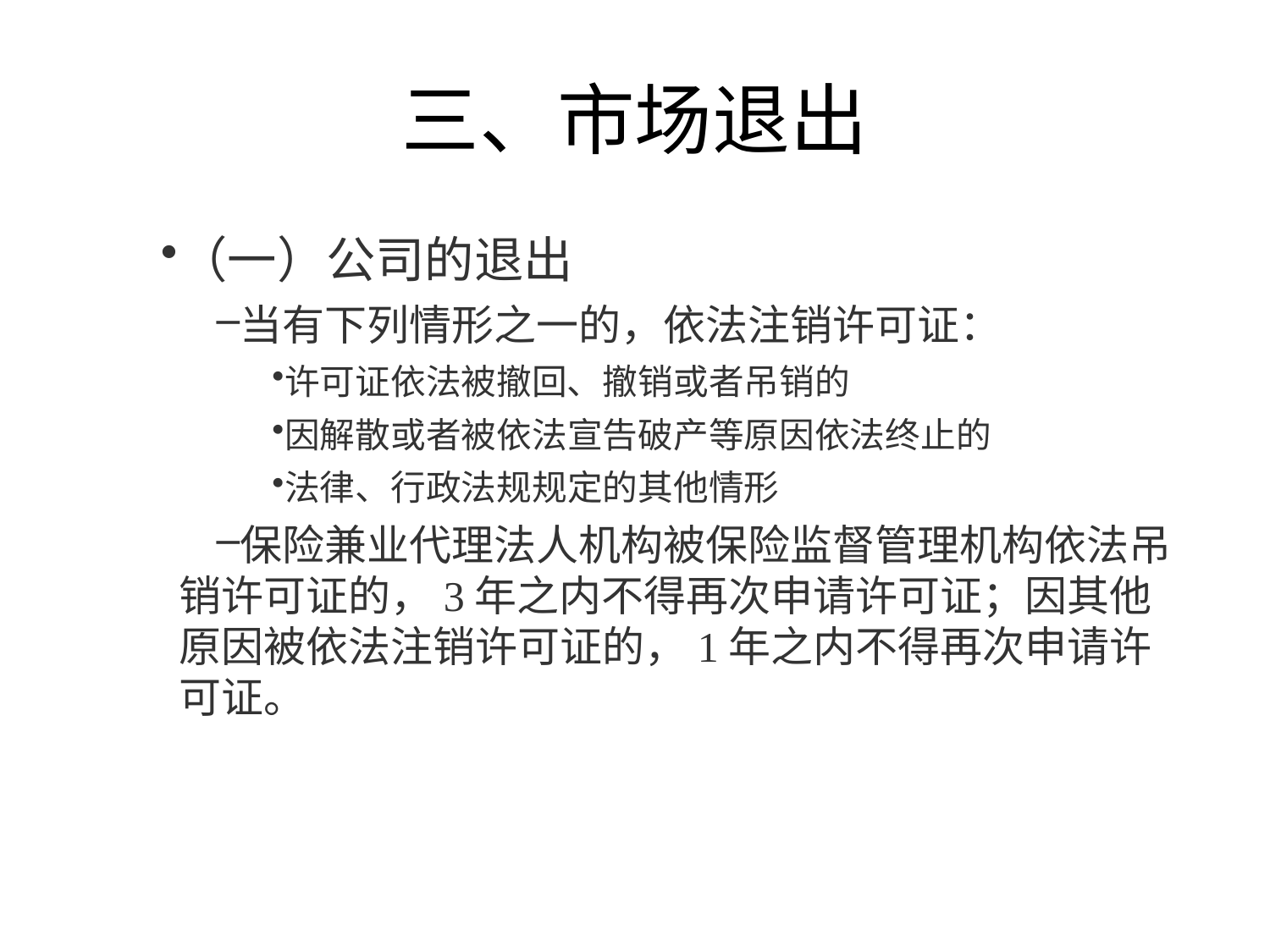

# 三、市场退出
（一）公司的退出
当有下列情形之一的，依法注销许可证：
许可证依法被撤回、撤销或者吊销的
因解散或者被依法宣告破产等原因依法终止的
法律、行政法规规定的其他情形
保险兼业代理法人机构被保险监督管理机构依法吊销许可证的，3年之内不得再次申请许可证；因其他原因被依法注销许可证的，1年之内不得再次申请许可证。